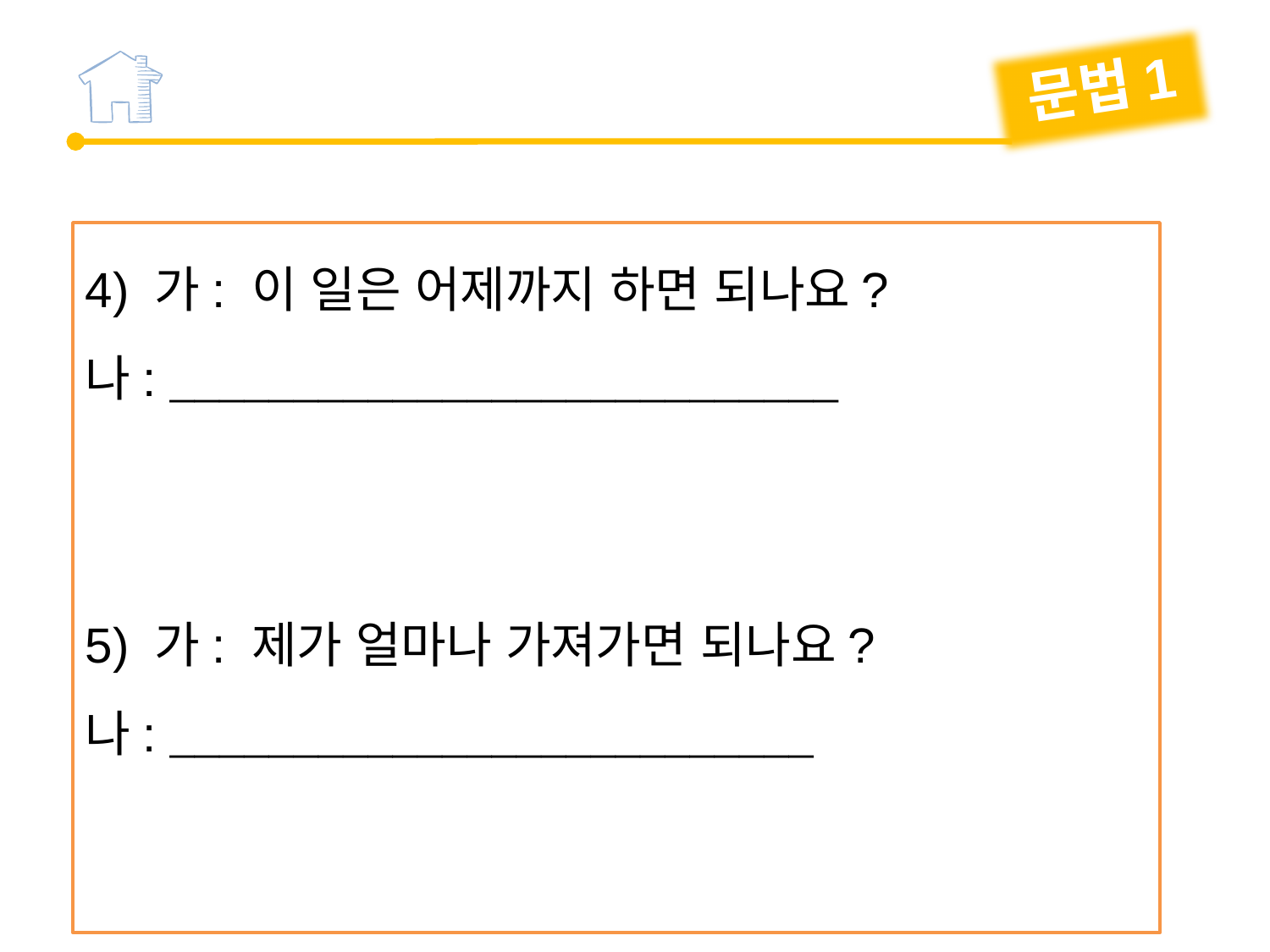

문법1

4) 가: 이 일은 어제까지 하면 되나요?
나: ___________________________
5) 가: 제가 얼마나 가져가면 되나요?
나: __________________________